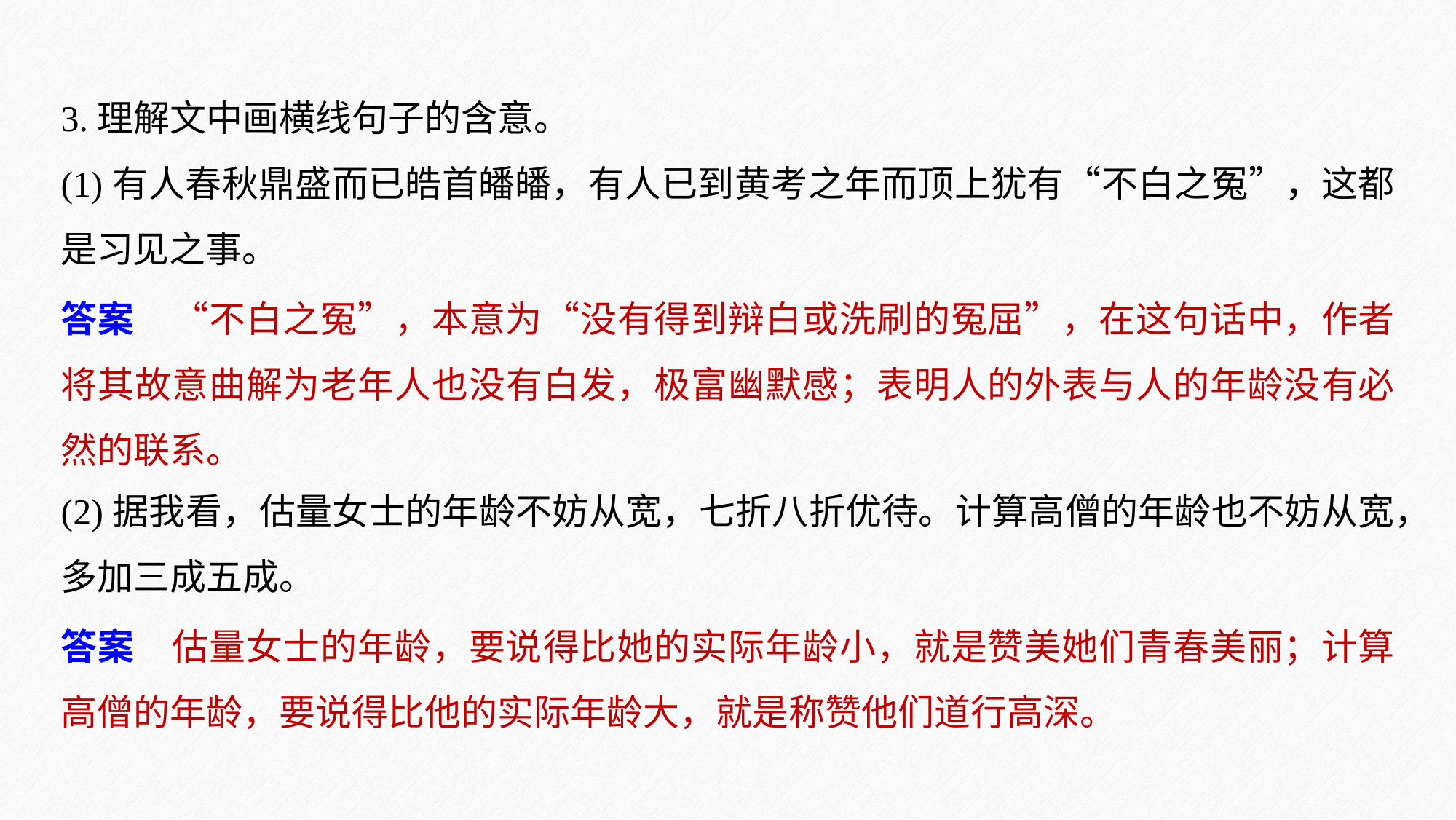

3.理解文中画横线句子的含意。
(1)有人春秋鼎盛而已皓首皤皤，有人已到黄考之年而顶上犹有“不白之冤”，这都是习见之事。

(2)据我看，估量女士的年龄不妨从宽，七折八折优待。计算高僧的年龄也不妨从宽，多加三成五成。
答案　“不白之冤”，本意为“没有得到辩白或洗刷的冤屈”，在这句话中，作者将其故意曲解为老年人也没有白发，极富幽默感；表明人的外表与人的年龄没有必然的联系。

答案　估量女士的年龄，要说得比她的实际年龄小，就是赞美她们青春美丽；计算高僧的年龄，要说得比他的实际年龄大，就是称赞他们道行高深。